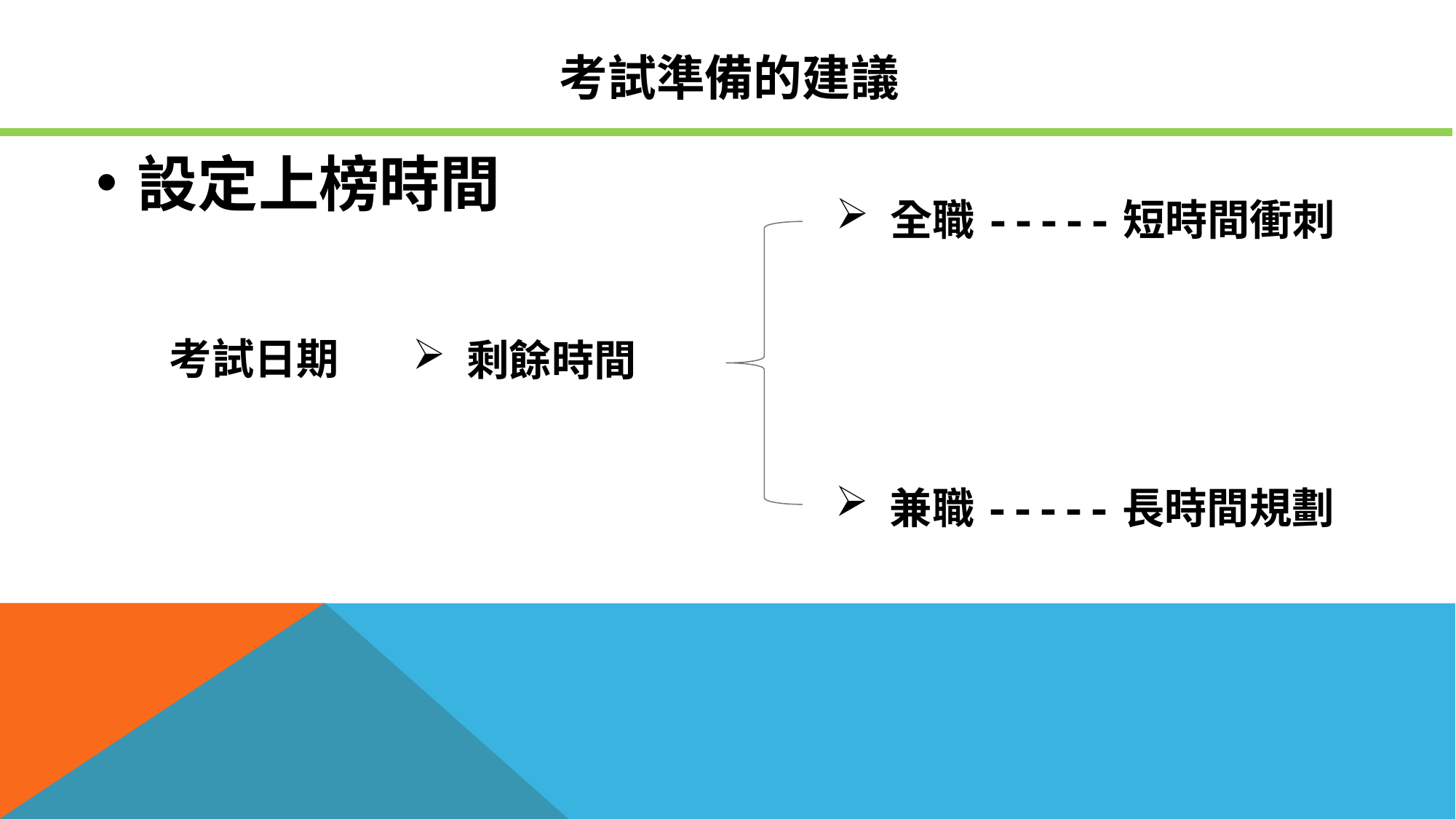

# 考試準備的建議
設定上榜時間
全職-----短時間衝刺

考試日期

剩餘時間

兼職-----長時間規劃